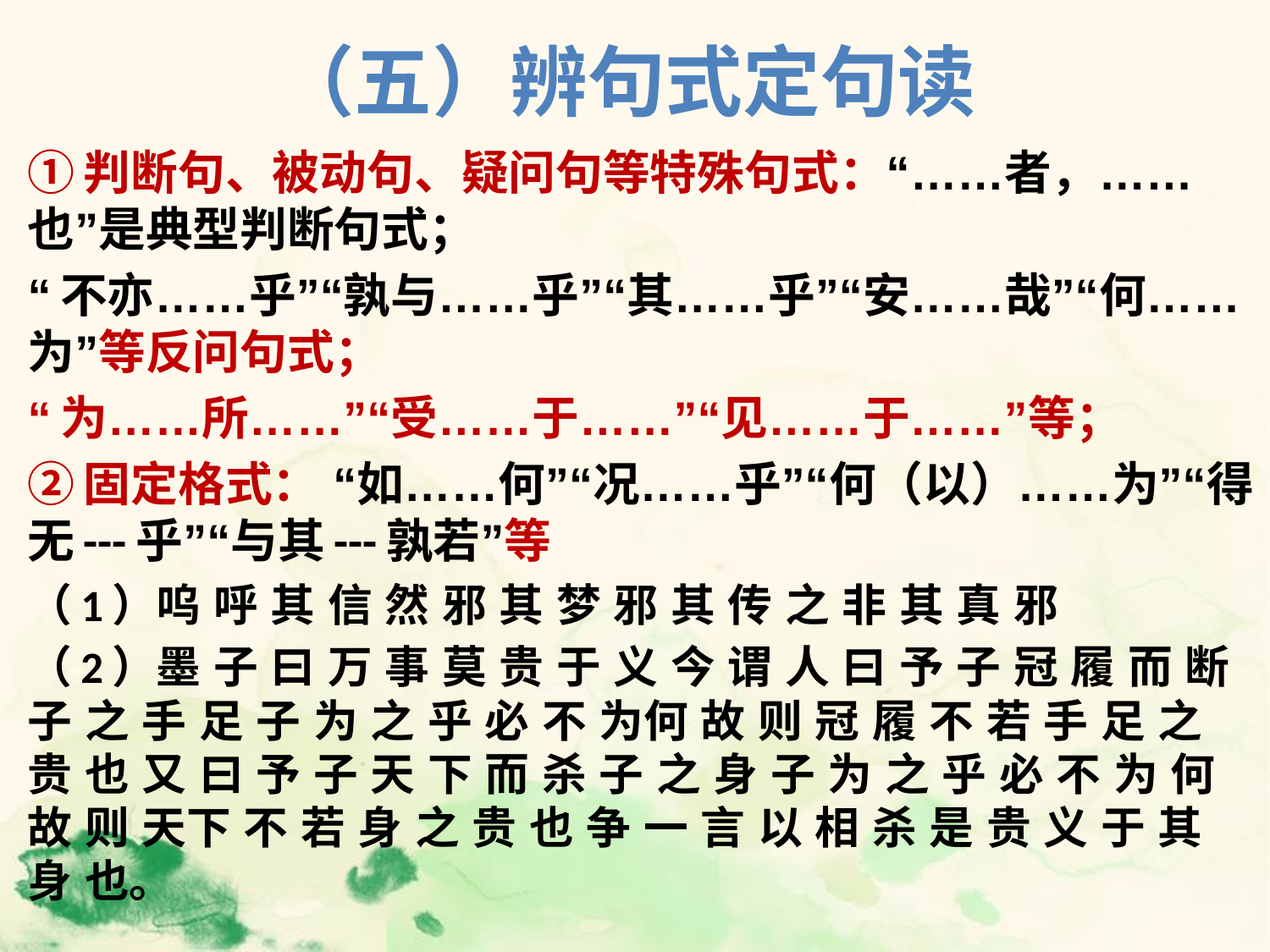

# （五）辨句式定句读
①判断句、被动句、疑问句等特殊句式：“……者，……也”是典型判断句式；
“不亦……乎”“孰与……乎”“其……乎”“安……哉”“何……为”等反问句式；
“为……所……”“受……于……”“见……于……”等；
②固定格式： “如……何”“况……乎”“何（以）……为”“得无---乎”“与其---孰若”等
（1）呜 呼 其 信 然 邪 其 梦 邪 其 传 之 非 其 真 邪
（2）墨 子 曰 万 事 莫 贵 于 义 今 谓 人 曰 予 子 冠 履 而 断 子 之 手 足 子 为 之 乎 必 不 为何 故 则 冠 履 不 若 手 足 之 贵 也 又 曰 予 子 天 下 而 杀 子 之 身 子 为 之 乎 必 不 为 何 故 则 天下 不 若 身 之 贵 也 争 一 言 以 相 杀 是 贵 义 于 其 身 也。